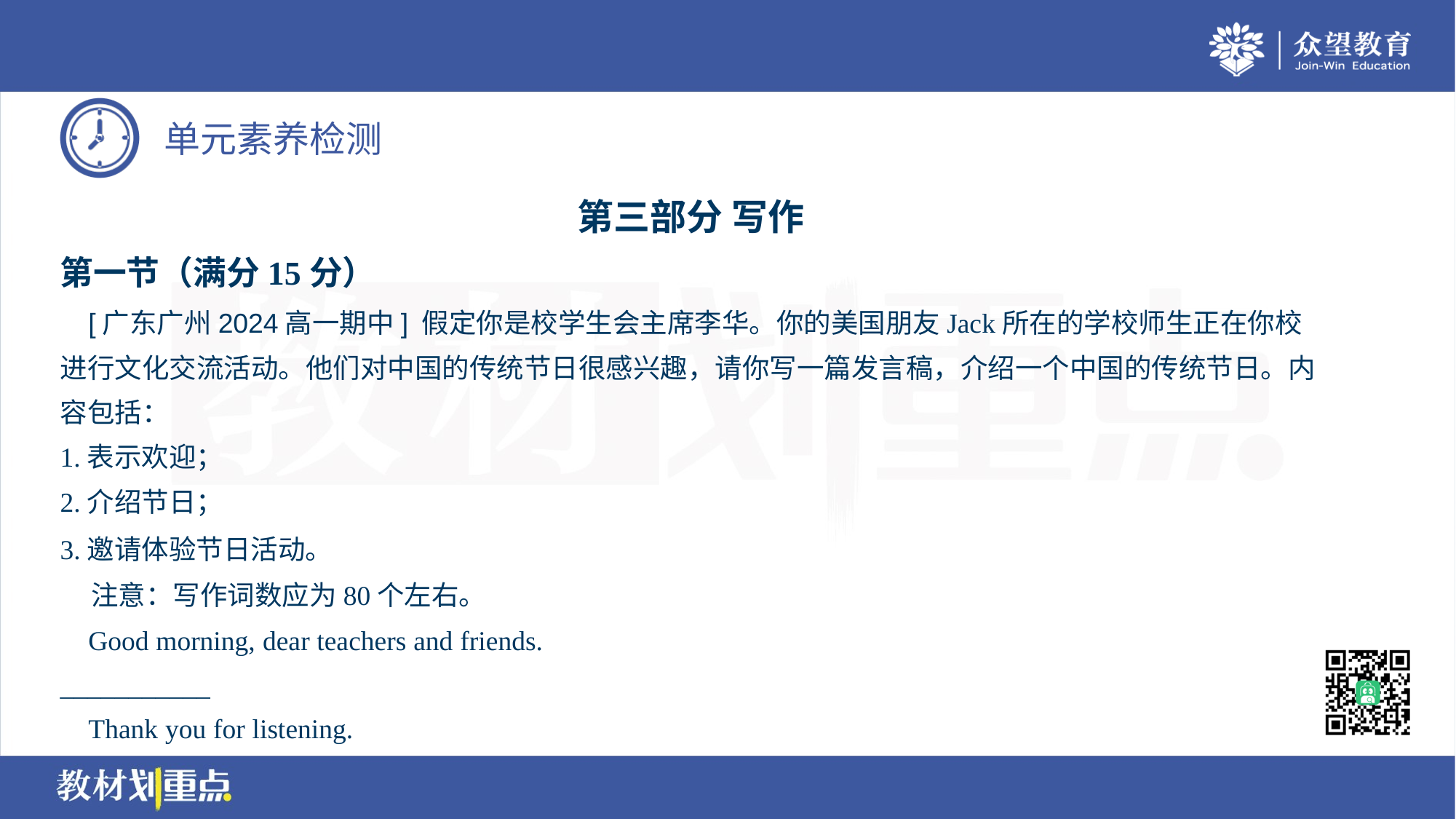

第三部分 写作
第一节（满分15分）
    [广东广州2024高一期中] 假定你是校学生会主席李华。你的美国朋友Jack所在的学校师生正在你校
进行文化交流活动。他们对中国的传统节日很感兴趣，请你写一篇发言稿，介绍一个中国的传统节日。内
容包括：
1.表示欢迎；
2.介绍节日；
3.邀请体验节日活动。
    注意：写作词数应为80个左右。
    Good morning, dear teachers and friends.
___________
    Thank you for listening.